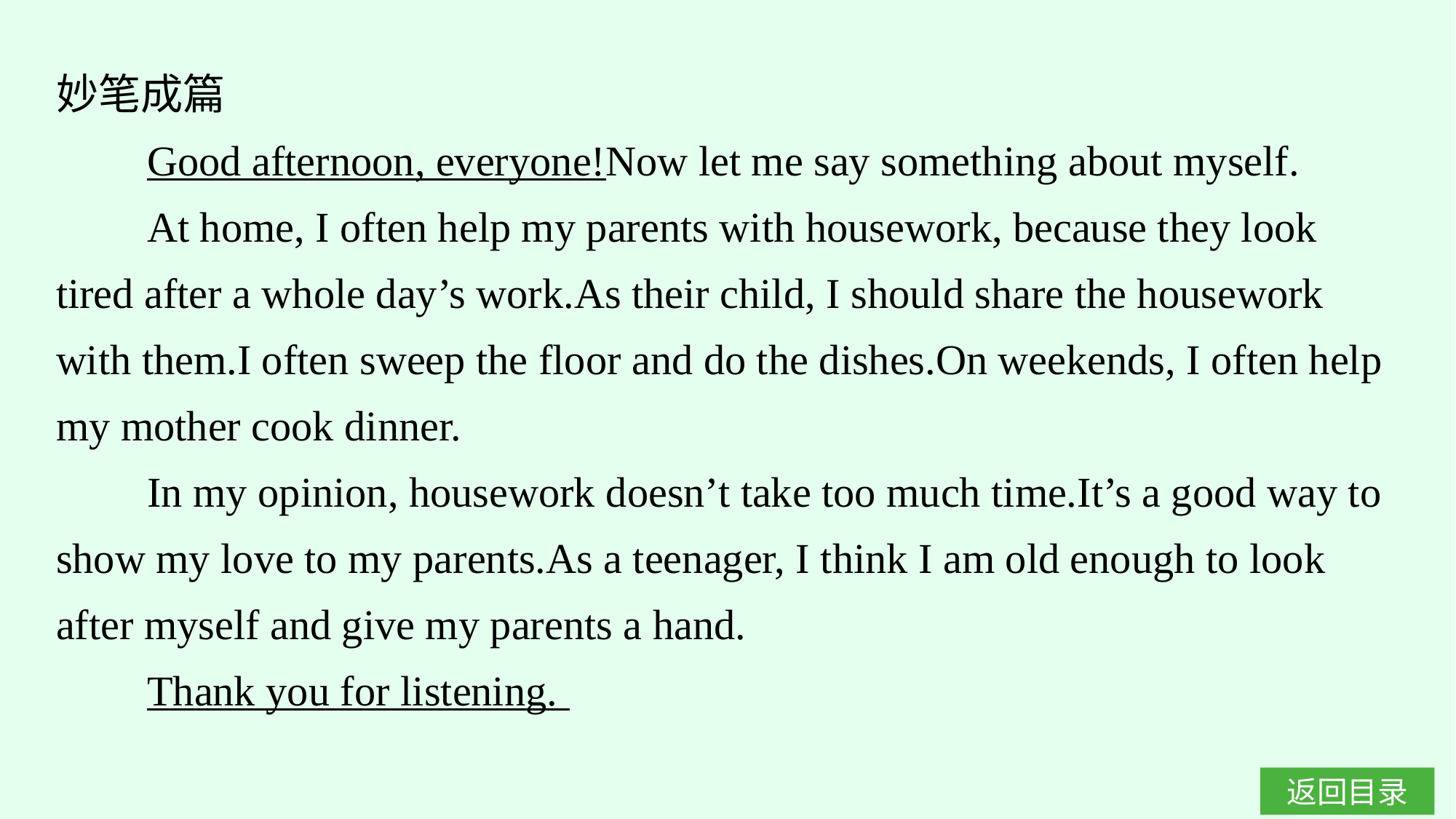

妙笔成篇
Good afternoon, everyone!Now let me say something about myself.
At home, I often help my parents with housework, because they look tired after a whole day’s work.As their child, I should share the housework with them.I often sweep the floor and do the dishes.On weekends, I often help my mother cook dinner.
In my opinion, housework doesn’t take too much time.It’s a good way to show my love to my parents.As a teenager, I think I am old enough to look after myself and give my parents a hand.
Thank you for listening.